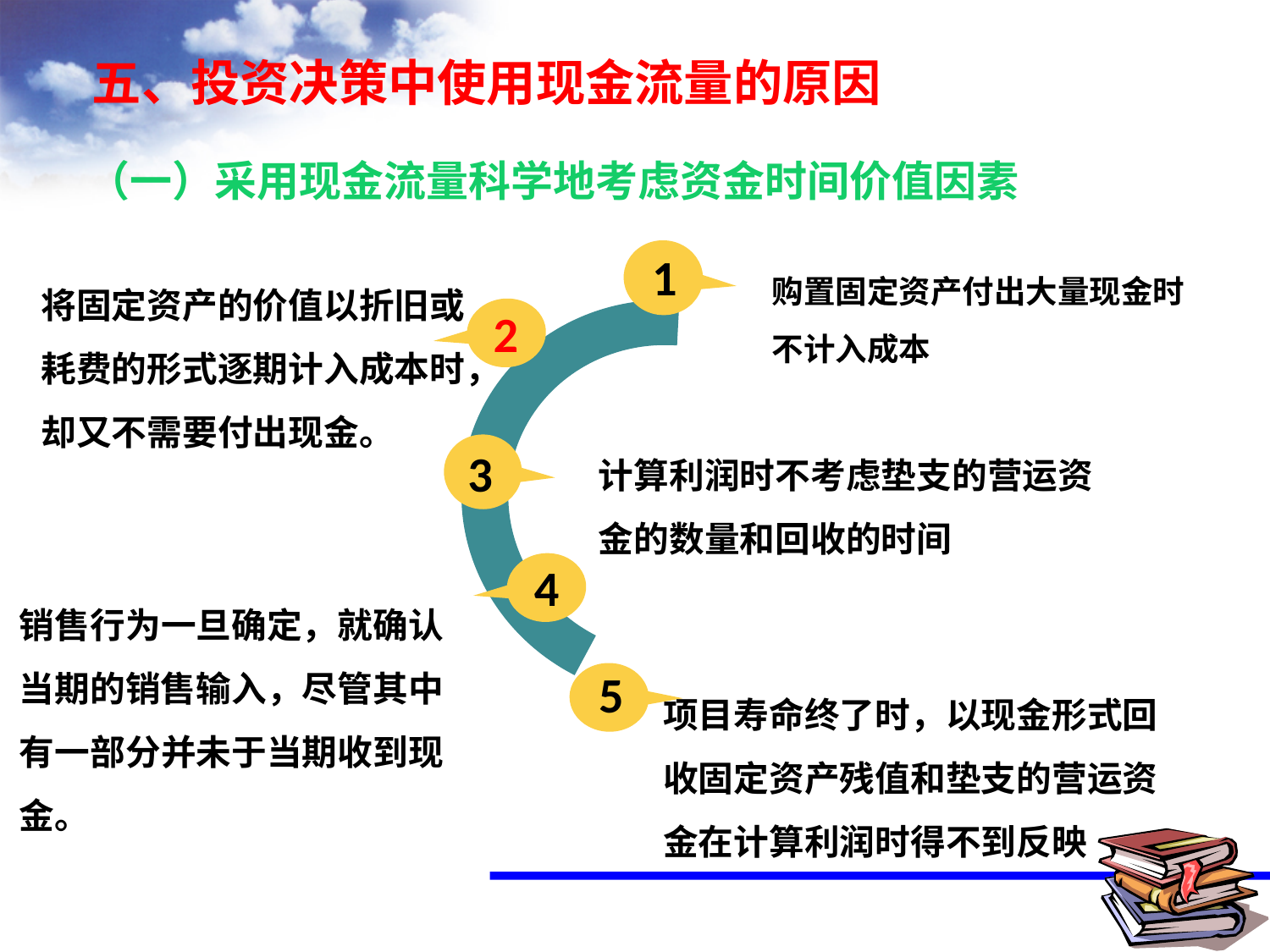

# 五、投资决策中使用现金流量的原因
（一）采用现金流量科学地考虑资金时间价值因素
1

购置固定资产付出大量现金时不计入成本
将固定资产的价值以折旧或耗费的形式逐期计入成本时，却又不需要付出现金。

2
计算利润时不考虑垫支的营运资金的数量和回收的时间

3

4
销售行为一旦确定，就确认当期的销售输入，尽管其中有一部分并未于当期收到现金。

5

项目寿命终了时，以现金形式回收固定资产残值和垫支的营运资金在计算利润时得不到反映